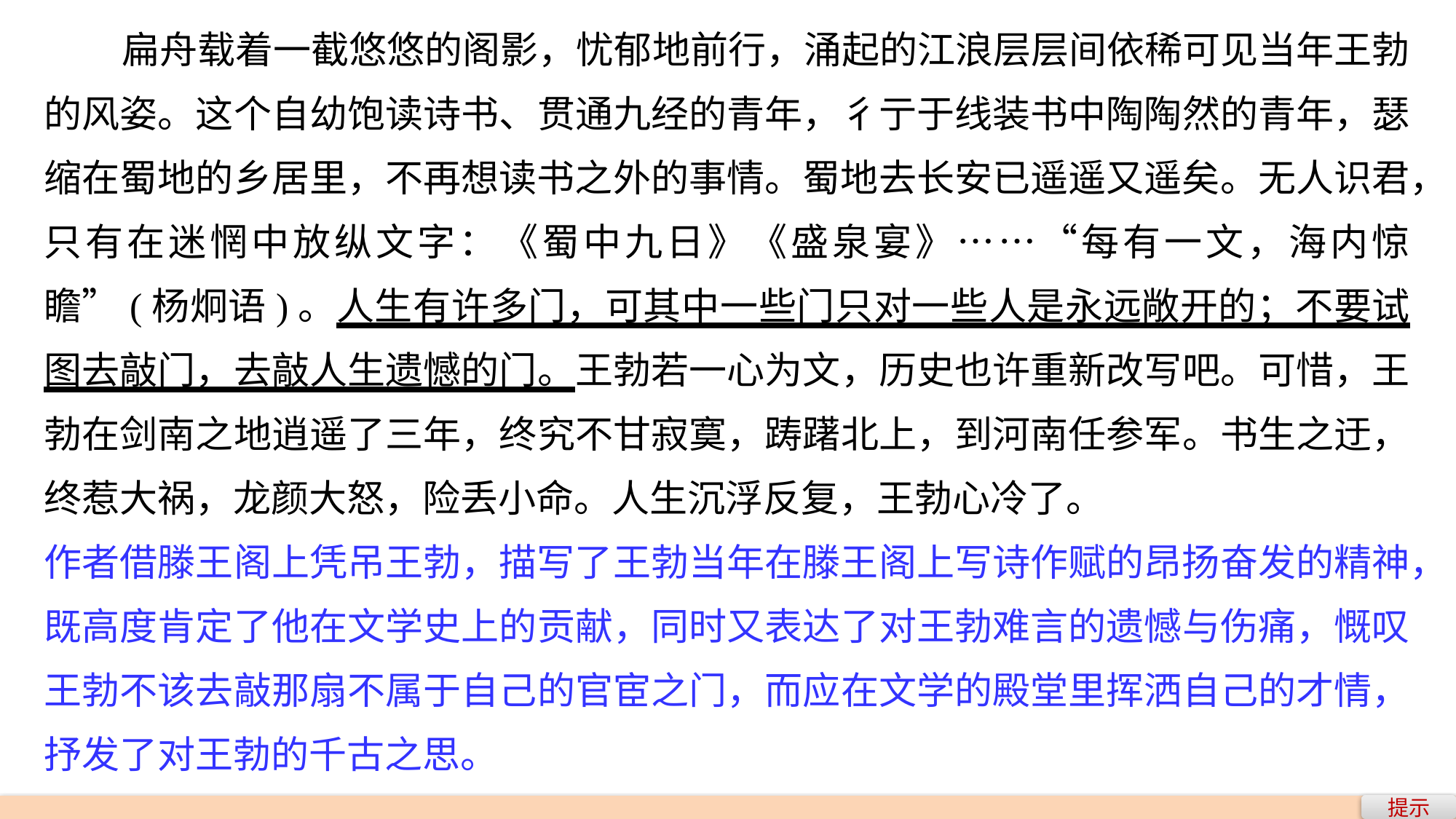

扁舟载着一截悠悠的阁影，忧郁地前行，涌起的江浪层层间依稀可见当年王勃的风姿。这个自幼饱读诗书、贯通九经的青年，彳亍于线装书中陶陶然的青年，瑟缩在蜀地的乡居里，不再想读书之外的事情。蜀地去长安已遥遥又遥矣。无人识君，只有在迷惘中放纵文字：《蜀中九日》《盛泉宴》……“每有一文，海内惊瞻”(杨炯语)。人生有许多门，可其中一些门只对一些人是永远敞开的；不要试图去敲门，去敲人生遗憾的门。王勃若一心为文，历史也许重新改写吧。可惜，王勃在剑南之地逍遥了三年，终究不甘寂寞，踌躇北上，到河南任参军。书生之迂，终惹大祸，龙颜大怒，险丢小命。人生沉浮反复，王勃心冷了。
作者借滕王阁上凭吊王勃，描写了王勃当年在滕王阁上写诗作赋的昂扬奋发的精神，既高度肯定了他在文学史上的贡献，同时又表达了对王勃难言的遗憾与伤痛，慨叹王勃不该去敲那扇不属于自己的官宦之门，而应在文学的殿堂里挥洒自己的才情，抒发了对王勃的千古之思。
提示